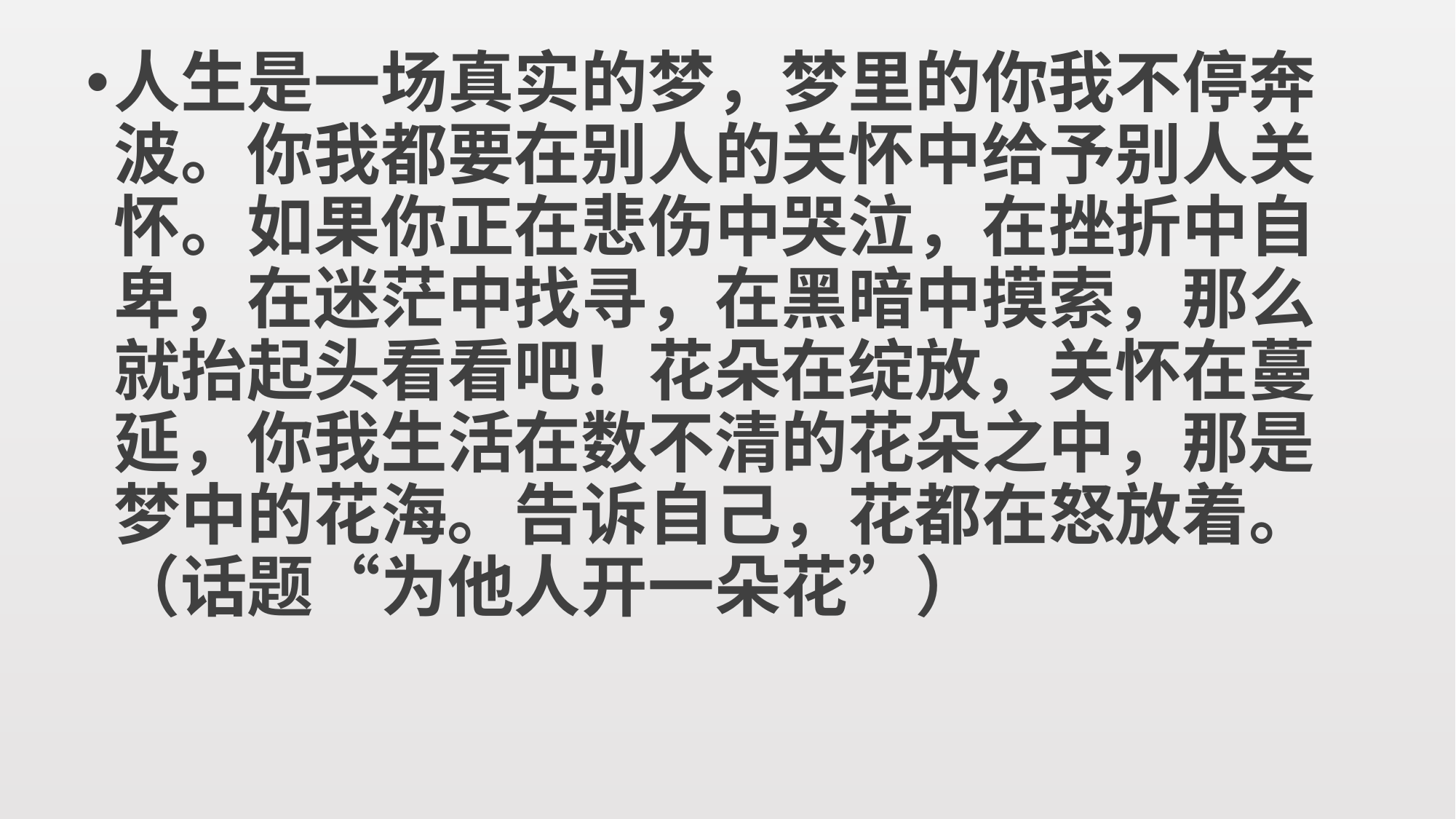

人生是一场真实的梦，梦里的你我不停奔波。你我都要在别人的关怀中给予别人关怀。如果你正在悲伤中哭泣，在挫折中自卑，在迷茫中找寻，在黑暗中摸索，那么就抬起头看看吧！花朵在绽放，关怀在蔓延，你我生活在数不清的花朵之中，那是梦中的花海。告诉自己，花都在怒放着。（话题“为他人开一朵花”）